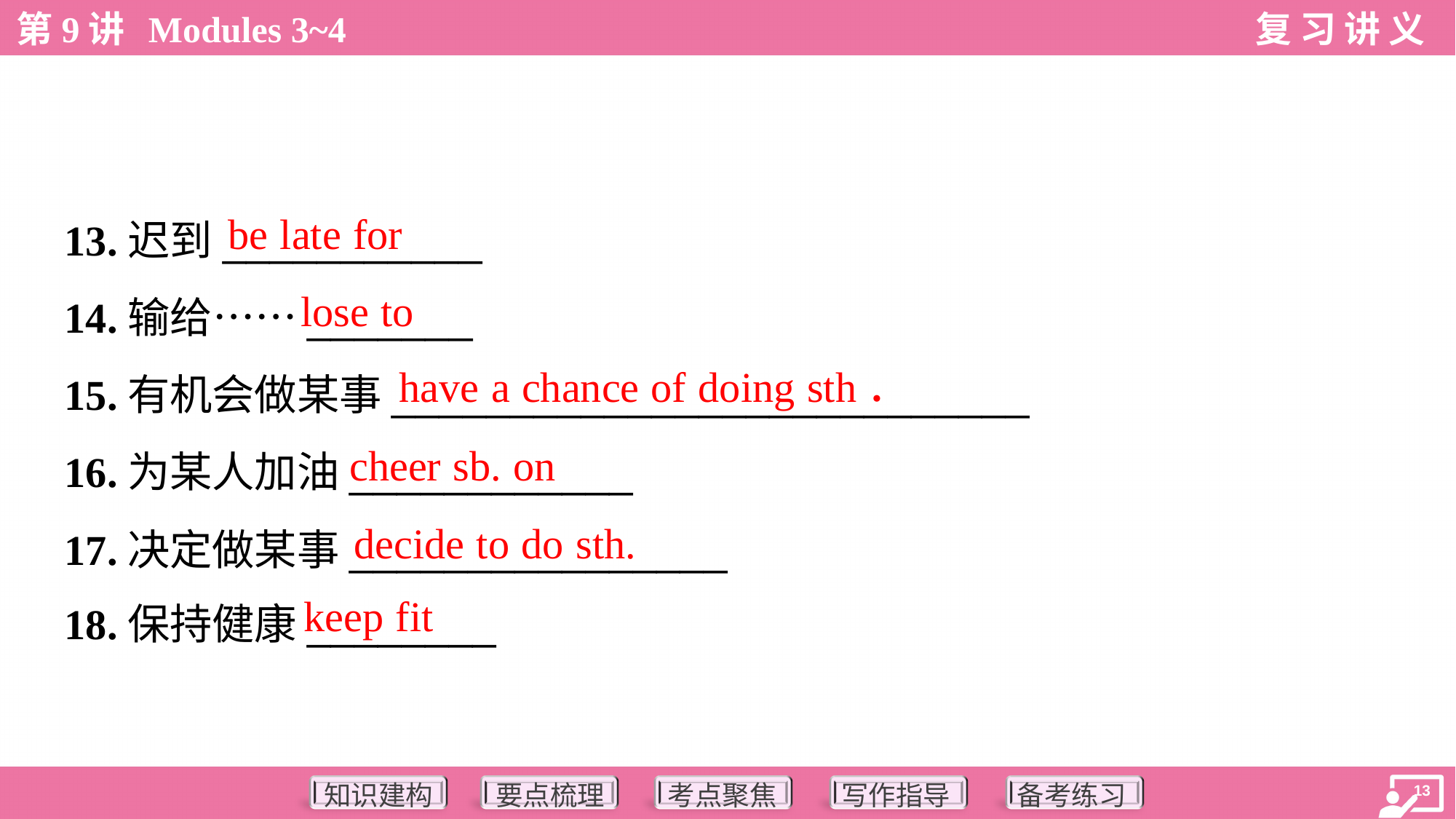

be late for
13.迟到___________
14.输给……_______
15.有机会做某事___________________________
16.为某人加油____________
17.决定做某事________________
18.保持健康________
lose to
have a chance of doing sth．
cheer sb. on
decide to do sth.
keep fit